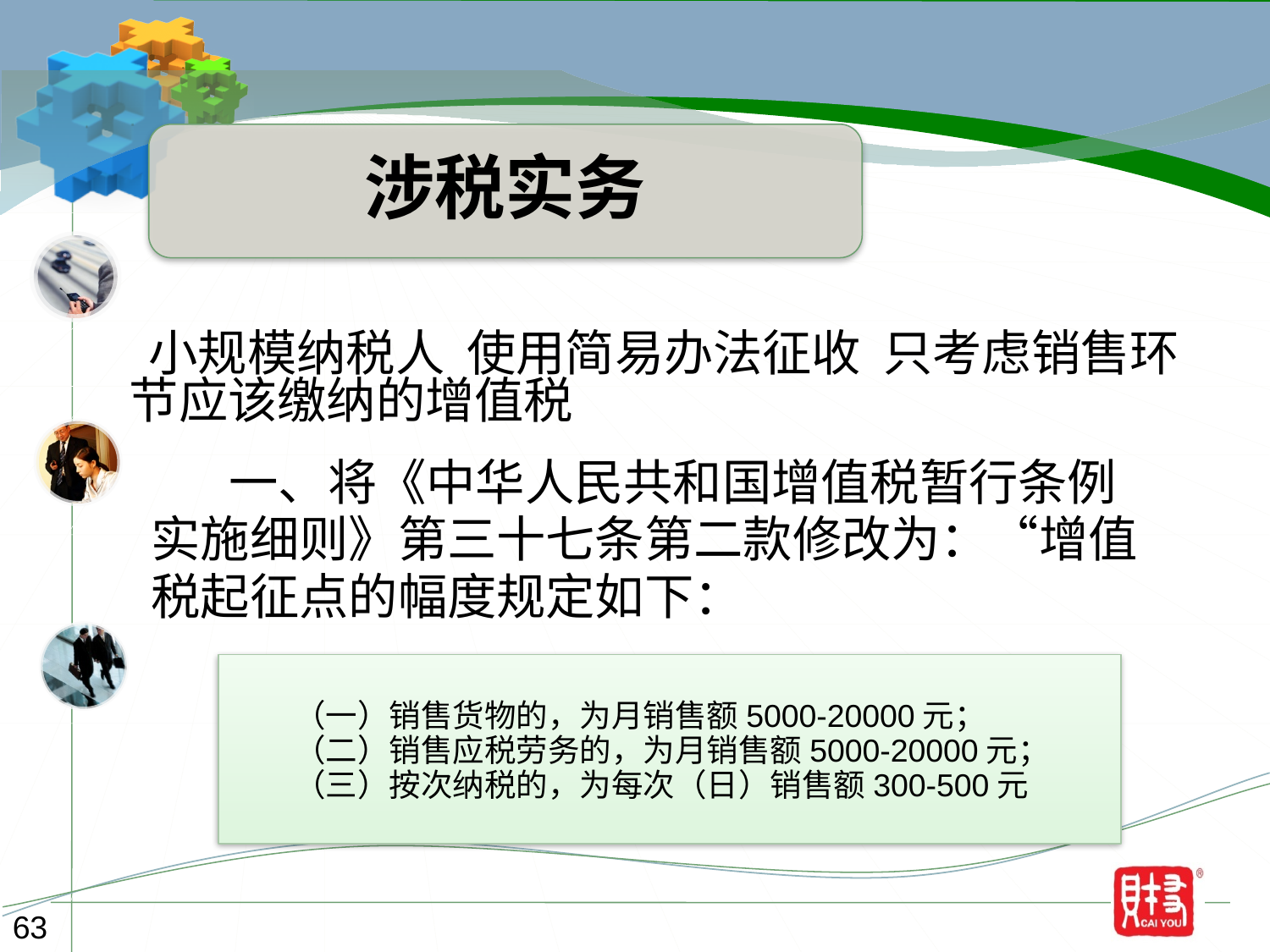

涉税实务
     小规模纳税人  使用简易办法征收  只考虑销售环节应该缴纳的增值税
      一、将《中华人民共和国增值税暂行条例
实施细则》第三十七条第二款修改为：“增值
税起征点的幅度规定如下：

（一）销售货物的，为月销售额5000-20000元；
（二）销售应税劳务的，为月销售额5000-20000元；
（三）按次纳税的，为每次（日）销售额300-500元

63